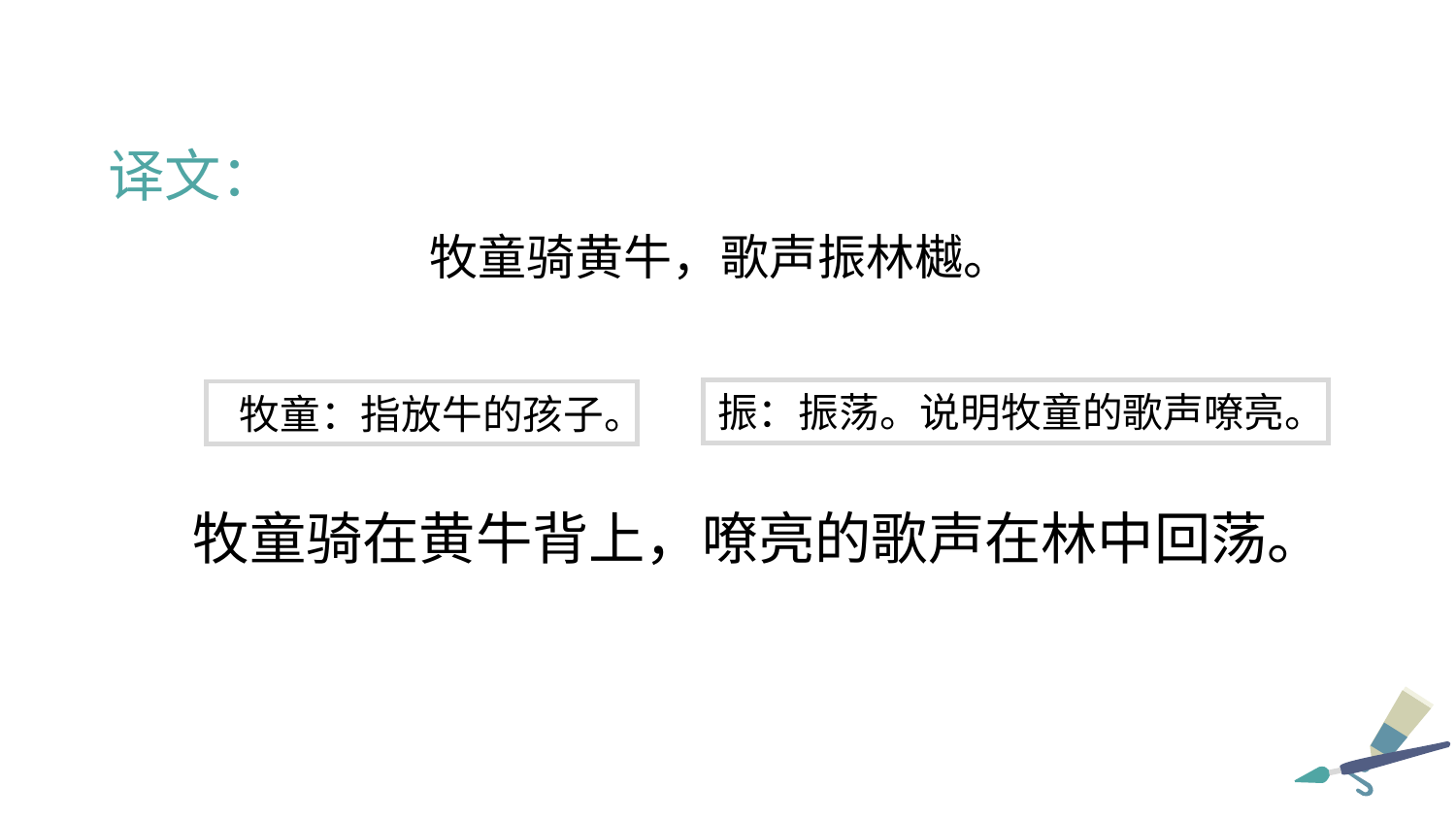

译文：
牧童骑黄牛，歌声振林樾。
振：振荡。说明牧童的歌声嘹亮。
牧童：指放牛的孩子。
牧童骑在黄牛背上，嘹亮的歌声在林中回荡。